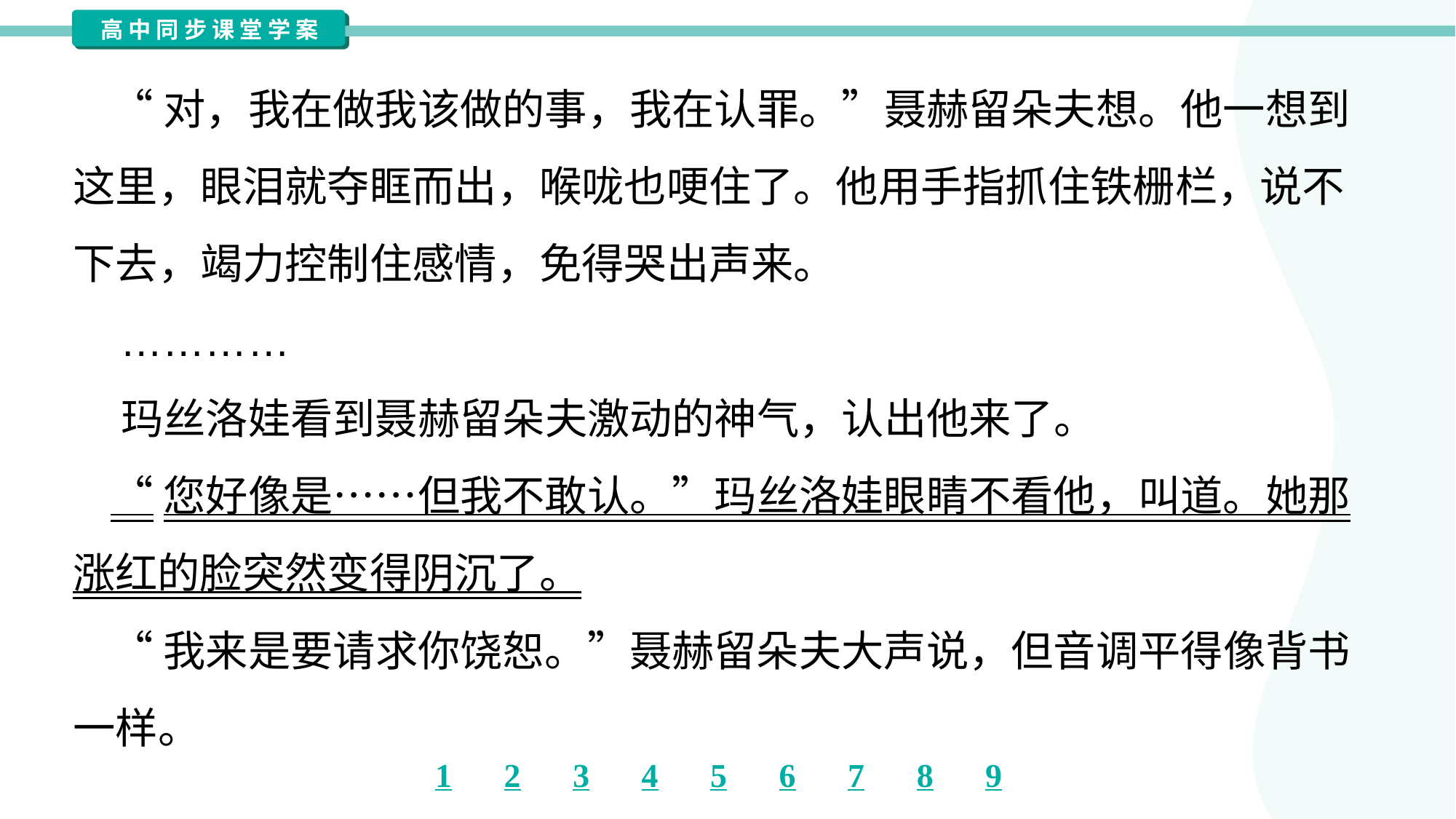

“对，我在做我该做的事，我在认罪。”聂赫留朵夫想。他一想到
这里，眼泪就夺眶而出，喉咙也哽住了。他用手指抓住铁栅栏，说不
下去，竭力控制住感情，免得哭出声来。
    …………
    玛丝洛娃看到聂赫留朵夫激动的神气，认出他来了。
    “您好像是……但我不敢认。”玛丝洛娃眼睛不看他，叫道。她那
涨红的脸突然变得阴沉了。
    “我来是要请求你饶恕。”聂赫留朵夫大声说，但音调平得像背书
一样。